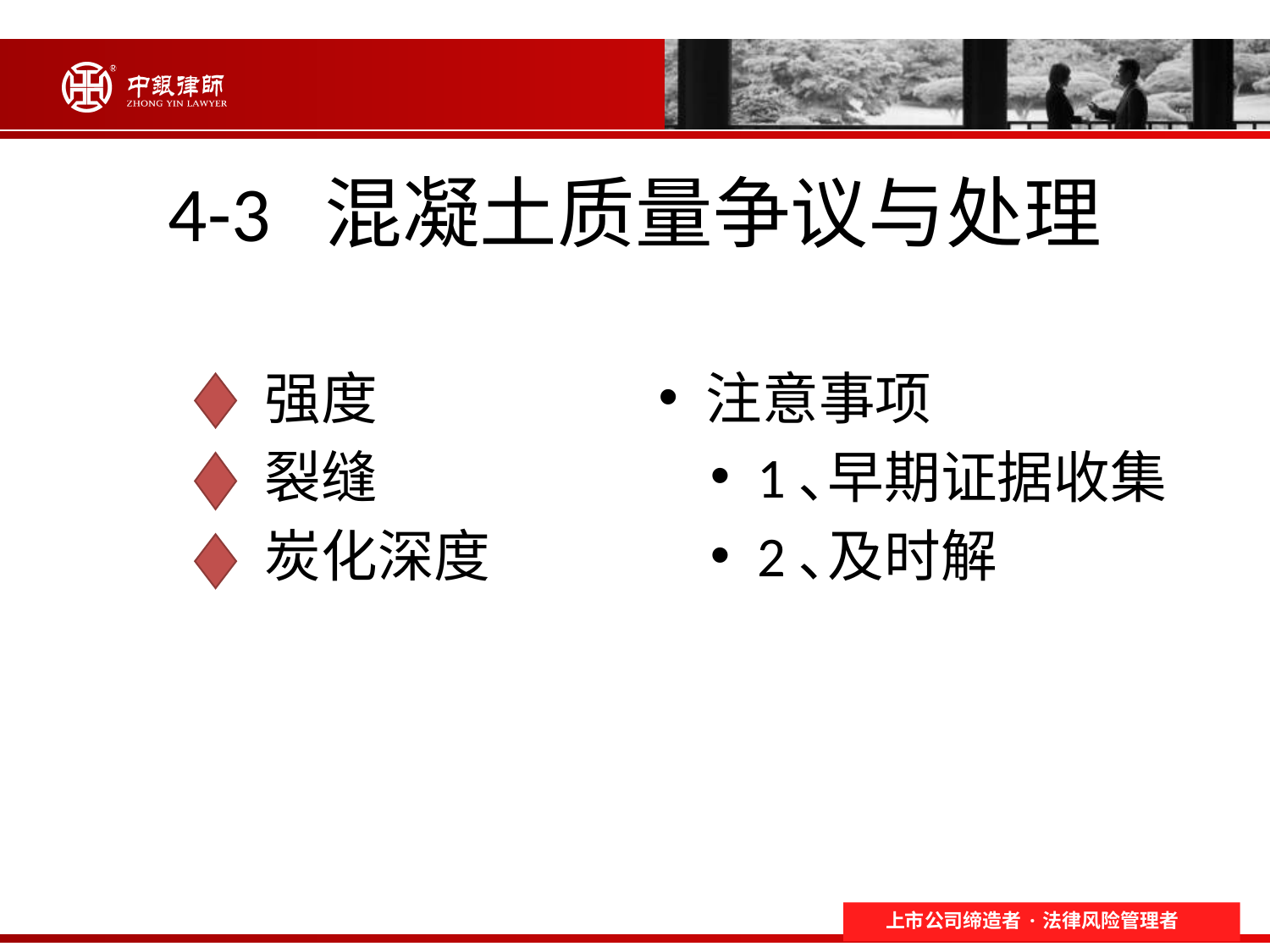

# 4-3  混凝土质量争议与处理
     强度
     裂缝
     炭化深度

注意事项
1､早期证据收集
2､及时解